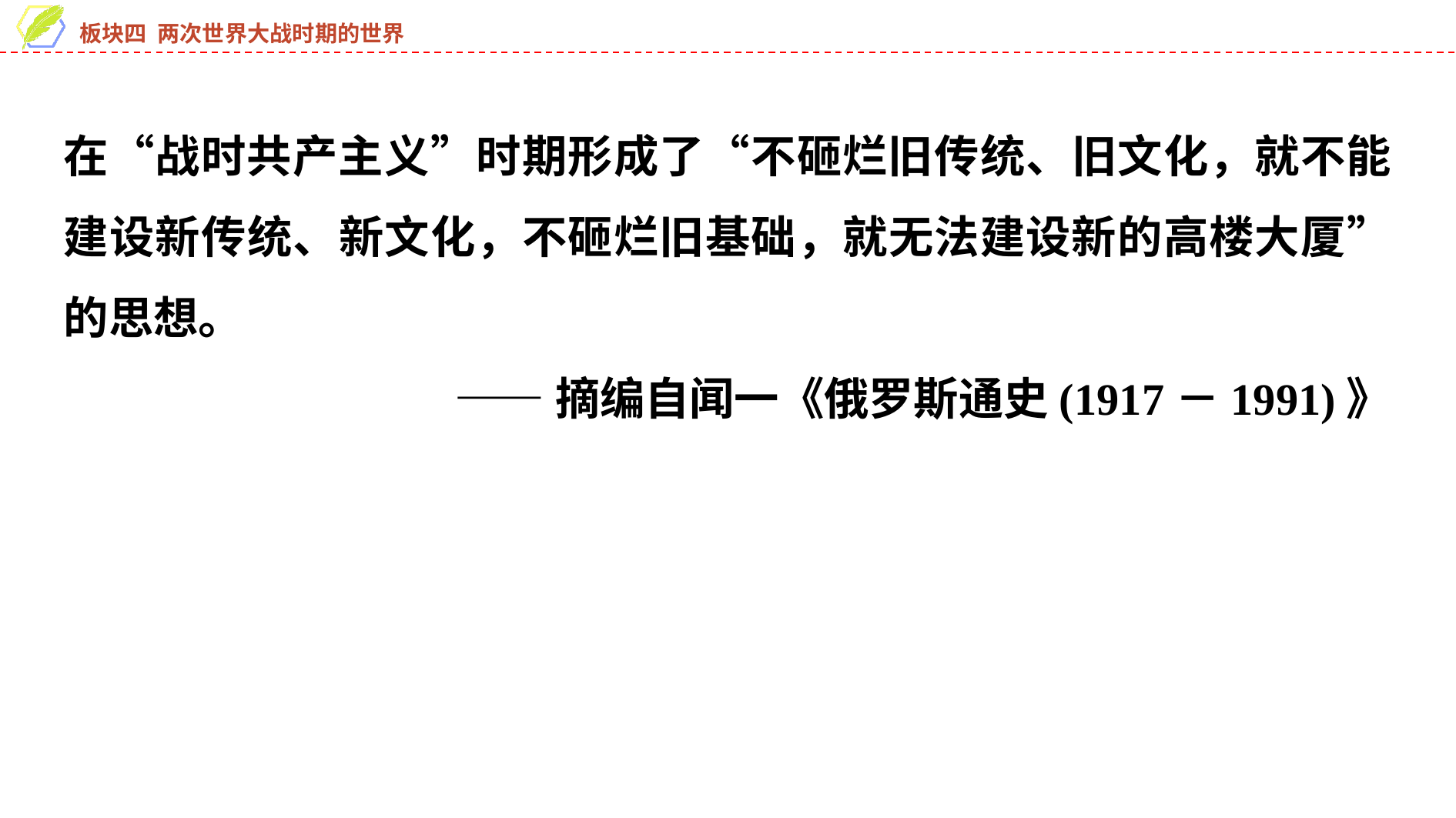

在“战时共产主义”时期形成了“不砸烂旧传统、旧文化，就不能建设新传统、新文化，不砸烂旧基础，就无法建设新的高楼大厦”的思想。
——摘编自闻一《俄罗斯通史(1917－1991)》